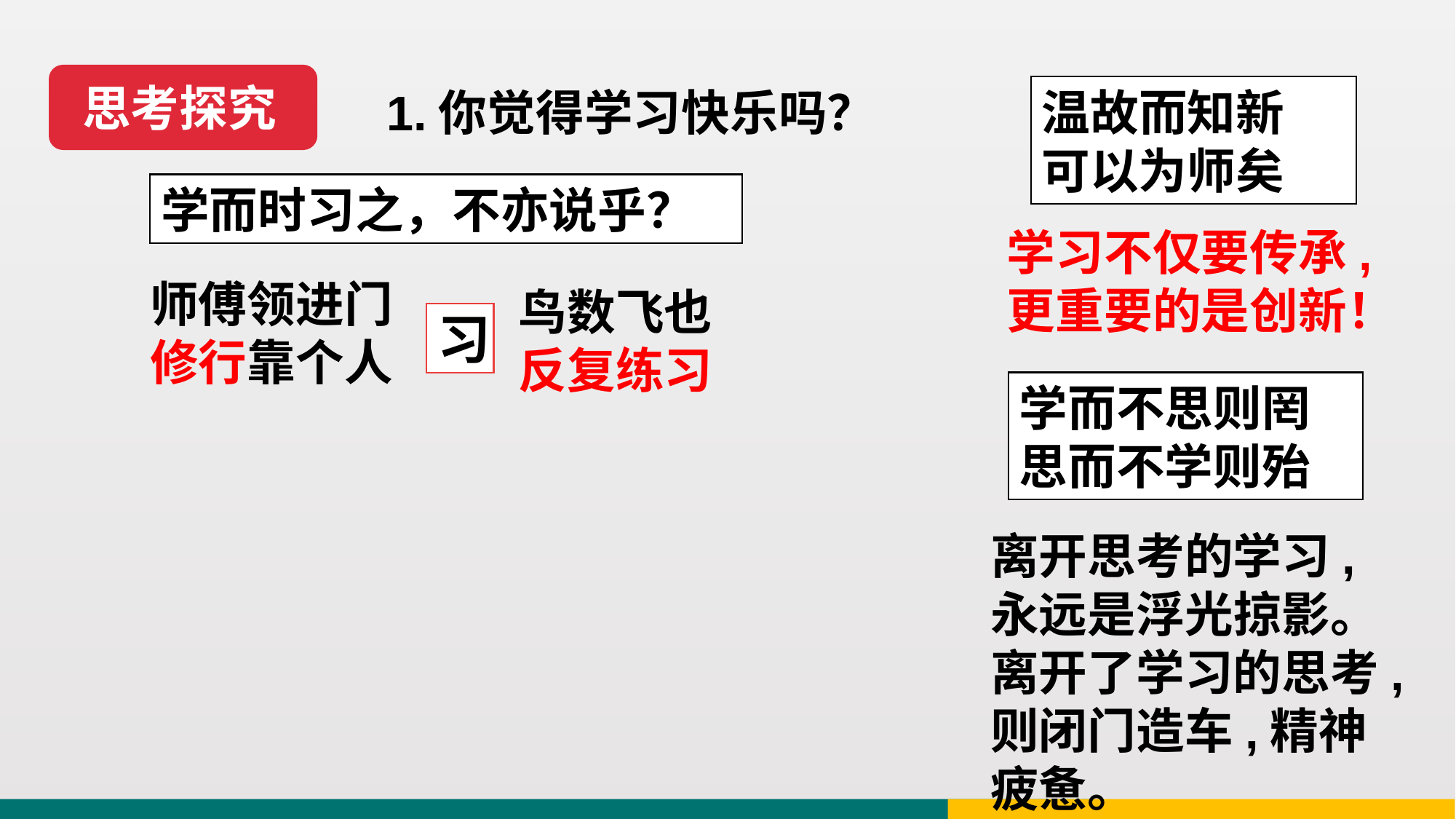

思考探究
1.你觉得学习快乐吗？
温故而知新
可以为师矣
学而时习之，不亦说乎？
学习不仅要传承,
更重要的是创新！
师傅领进门
修行靠个人

鸟数飞也
反复练习

习
学而不思则罔思而不学则殆
离开思考的学习,永远是浮光掠影。离开了学习的思考,则闭门造车,精神疲惫。